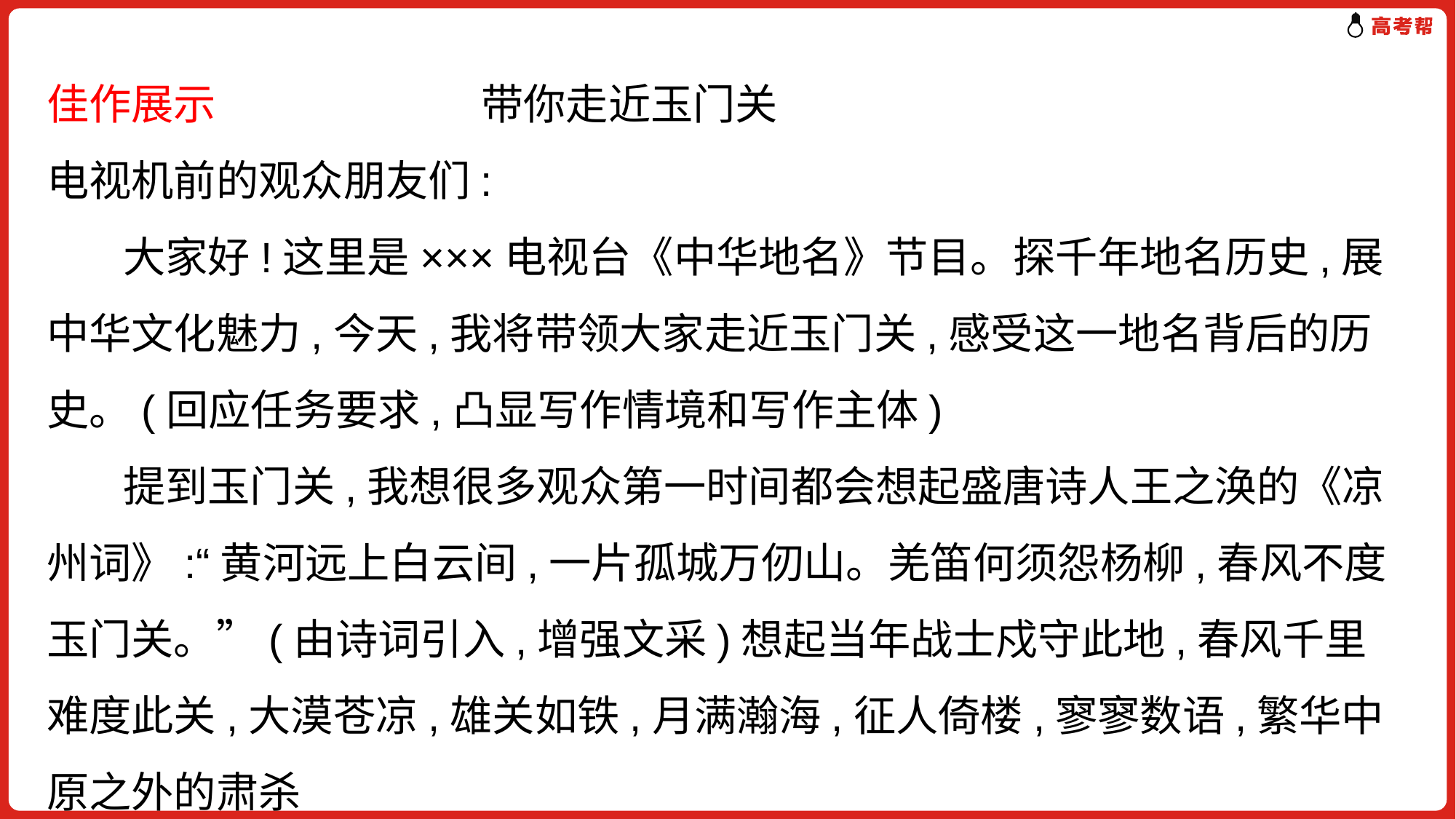

佳作展示                            带你走近玉门关
电视机前的观众朋友们:
       大家好!这里是×××电视台《中华地名》节目。探千年地名历史,展中华文化魅力,今天,我将带领大家走近玉门关,感受这一地名背后的历史。(回应任务要求,凸显写作情境和写作主体)
       提到玉门关,我想很多观众第一时间都会想起盛唐诗人王之涣的《凉州词》:“黄河远上白云间,一片孤城万仞山。羌笛何须怨杨柳,春风不度玉门关。”(由诗词引入,增强文采)想起当年战士戍守此地,春风千里难度此关,大漠苍凉,雄关如铁,月满瀚海,征人倚楼,寥寥数语,繁华中原之外的肃杀